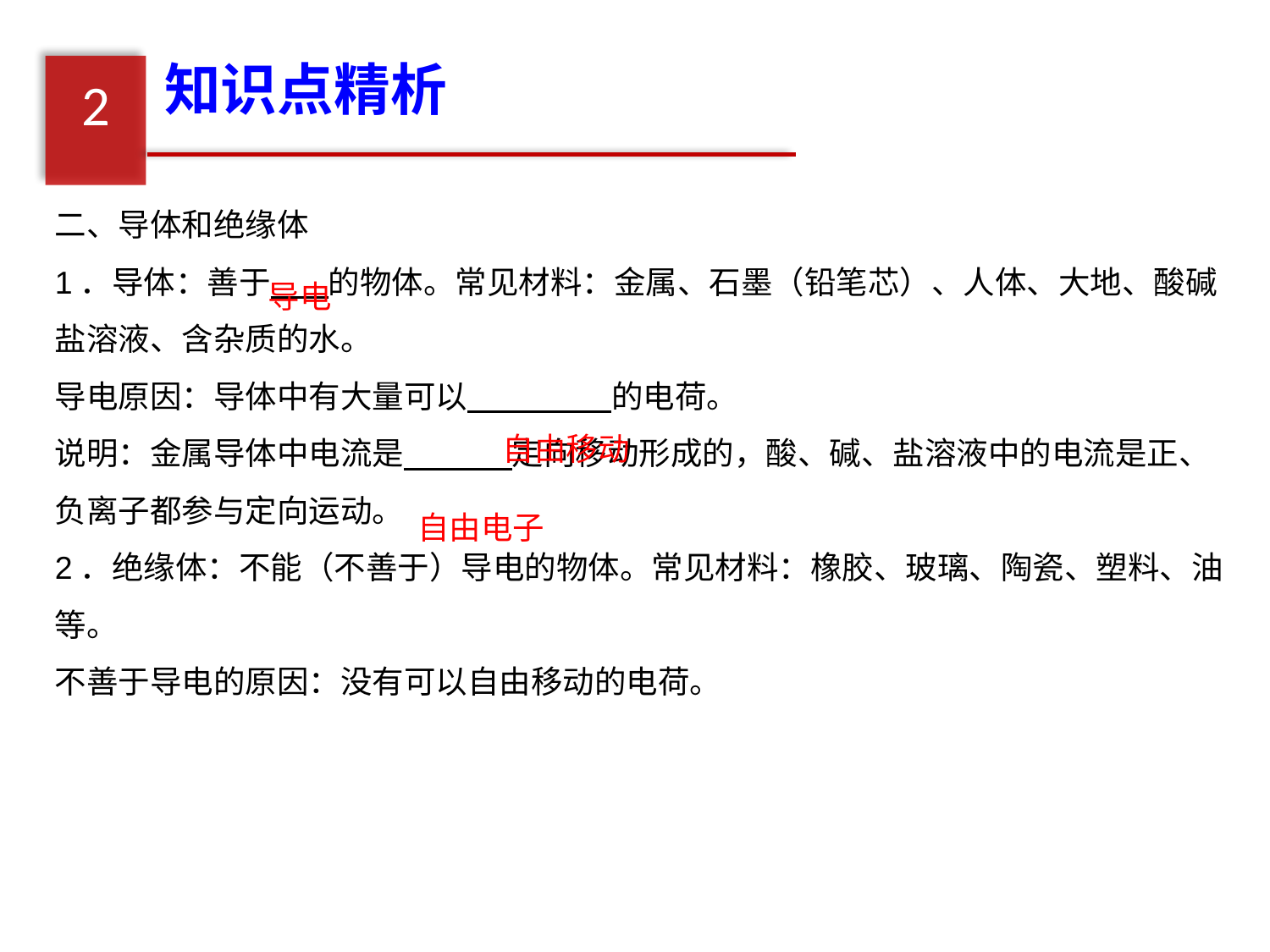

知识点精析

2
二、导体和绝缘体
1．导体：善于        的物体。常见材料：金属、石墨（铅笔芯）、人体、大地、酸碱盐溶液、含杂质的水。
导电原因：导体中有大量可以                    的电荷。
说明：金属导体中电流是               定向移动形成的，酸、碱、盐溶液中的电流是正、负离子都参与定向运动。
2．绝缘体：不能（不善于）导电的物体。常见材料：橡胶、玻璃、陶瓷、塑料、油等。
不善于导电的原因：没有可以自由移动的电荷。
导电
自由移动
自由电子